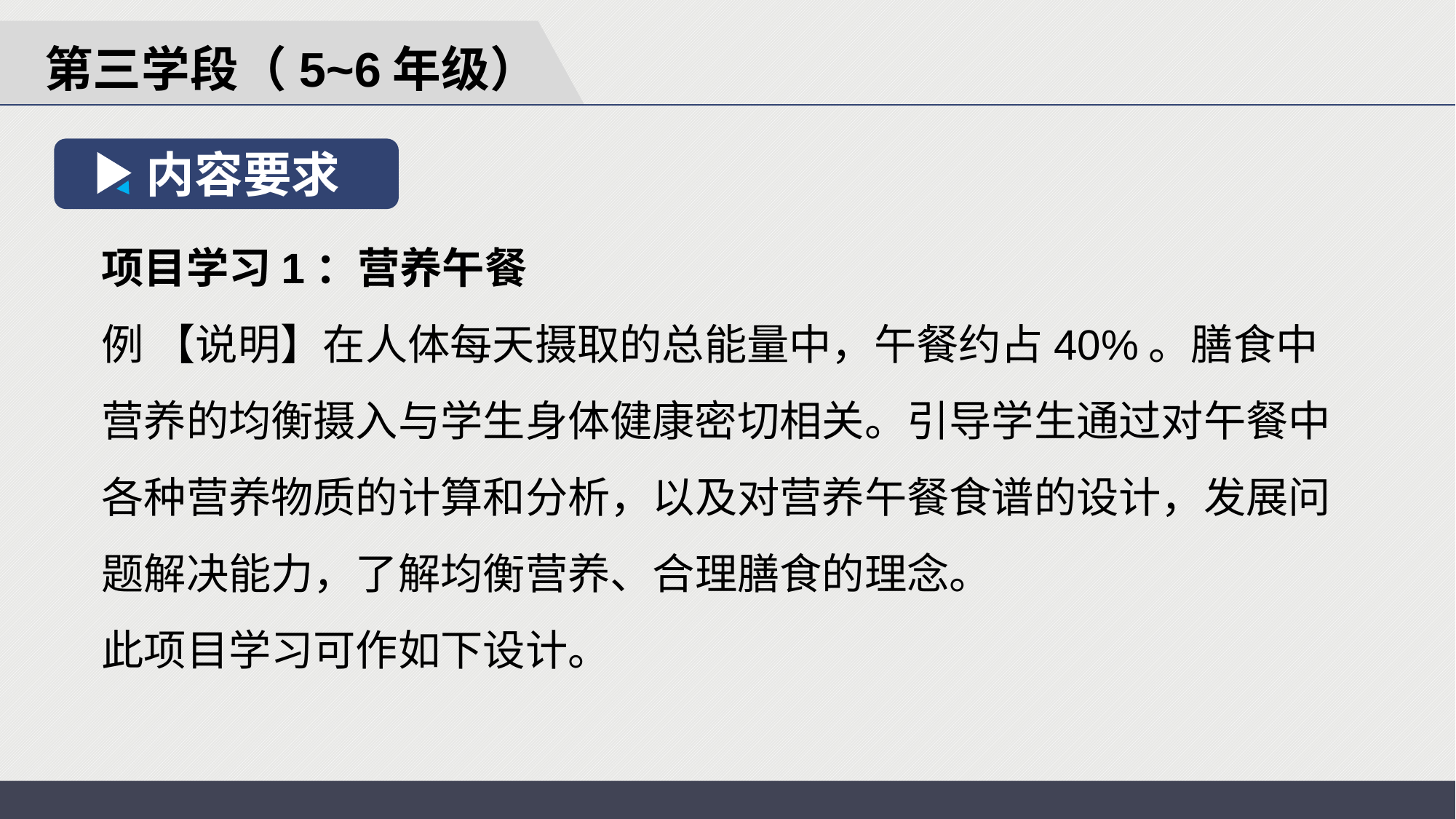

第三学段（5~6年级）
内容要求

项目学习1：营养午餐
例 【说明】在人体每天摄取的总能量中，午餐约占40%。膳食中营养的均衡摄入与学生身体健康密切相关。引导学生通过对午餐中各种营养物质的计算和分析，以及对营养午餐食谱的设计，发展问题解决能力，了解均衡营养、合理膳食的理念。
此项目学习可作如下设计。